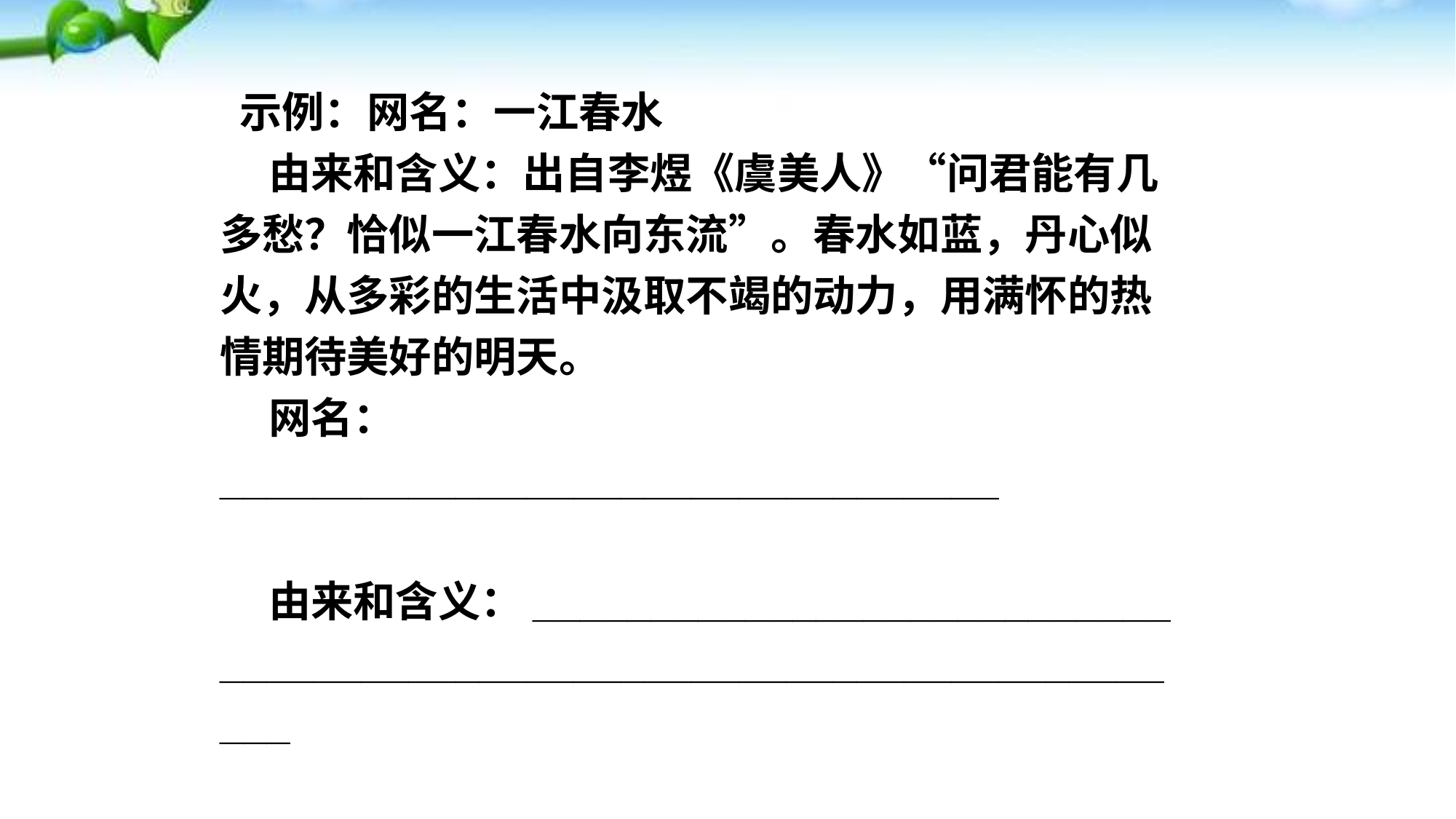

示例：网名：一江春水
    由来和含义：出自李煜《虞美人》“问君能有几多愁？恰似一江春水向东流”。春水如蓝，丹心似火，从多彩的生活中汲取不竭的动力，用满怀的热情期待美好的明天。
    网名：_________________________________
    由来和含义：___________________________
___________________________________________